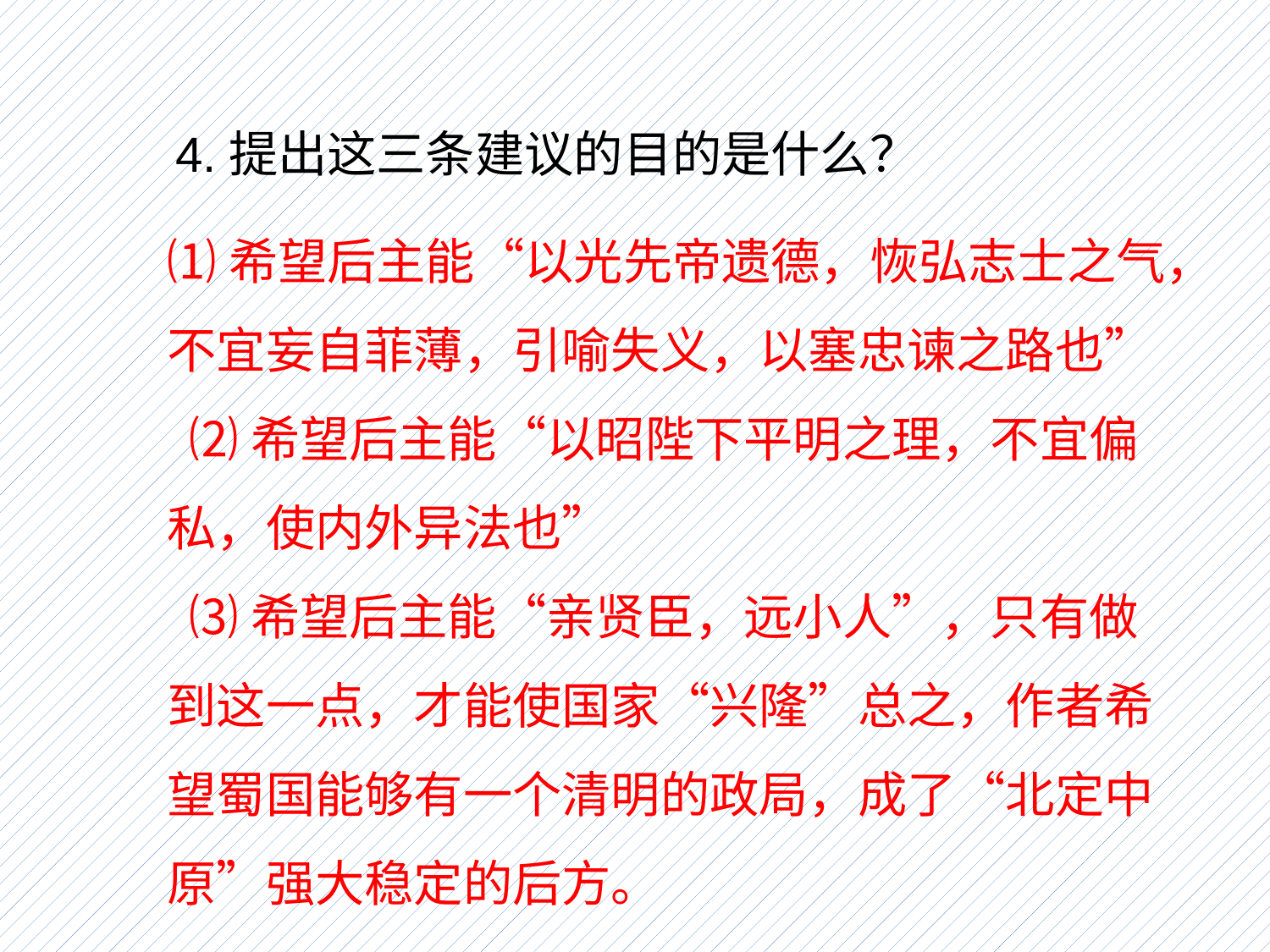

4.提出这三条建议的目的是什么？
⑴希望后主能“以光先帝遗德，恢弘志士之气，不宜妄自菲薄，引喻失义，以塞忠谏之路也”
  ⑵希望后主能“以昭陛下平明之理，不宜偏私，使内外异法也”
  ⑶希望后主能“亲贤臣，远小人”，只有做到这一点，才能使国家“兴隆”总之，作者希望蜀国能够有一个清明的政局，成了“北定中原”强大稳定的后方。